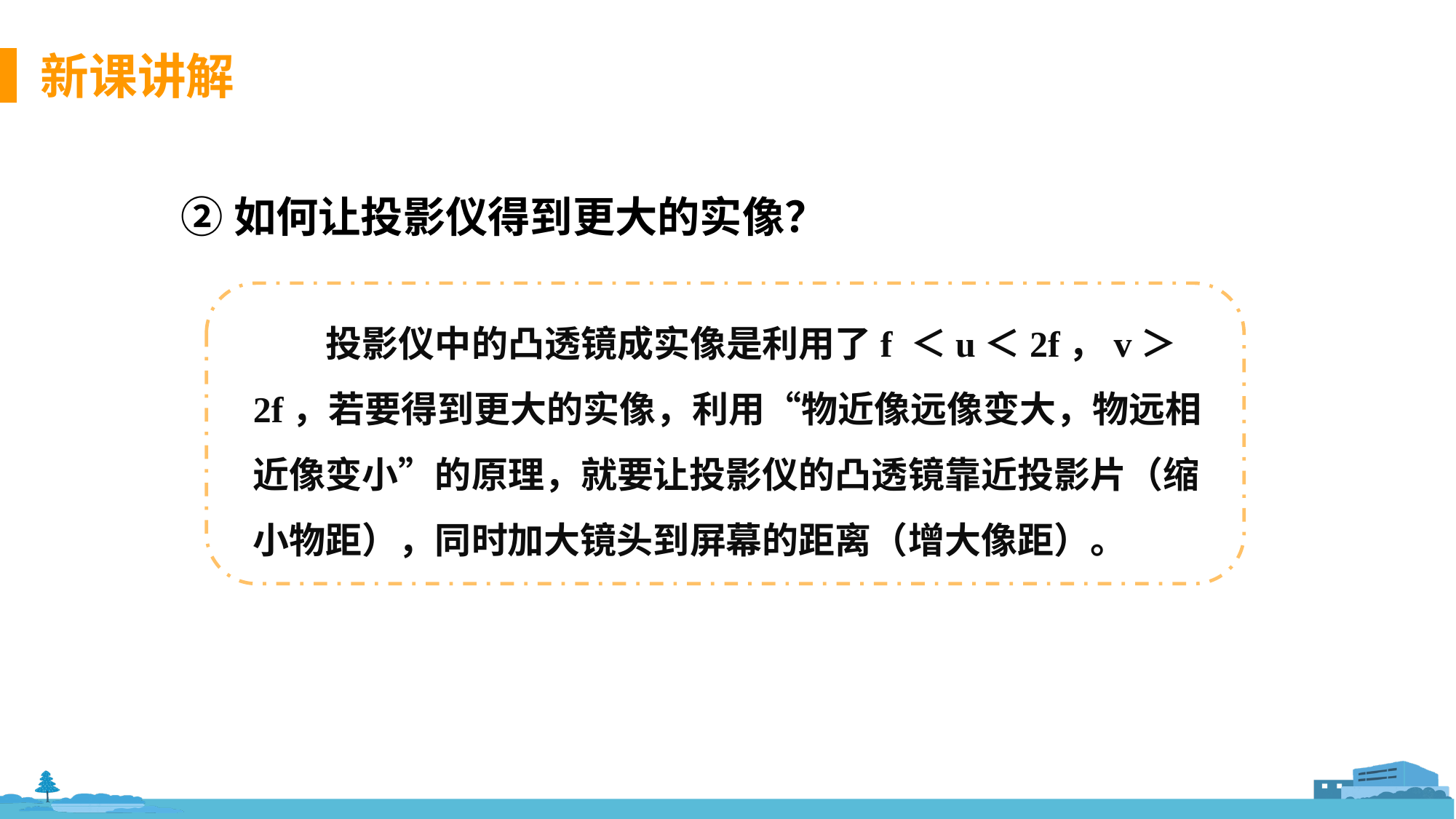

②如何让投影仪得到更大的实像？

投影仪中的凸透镜成实像是利用了f ＜u＜2f，v＞2f，若要得到更大的实像，利用“物近像远像变大，物远相近像变小”的原理，就要让投影仪的凸透镜靠近投影片（缩小物距），同时加大镜头到屏幕的距离（增大像距）。